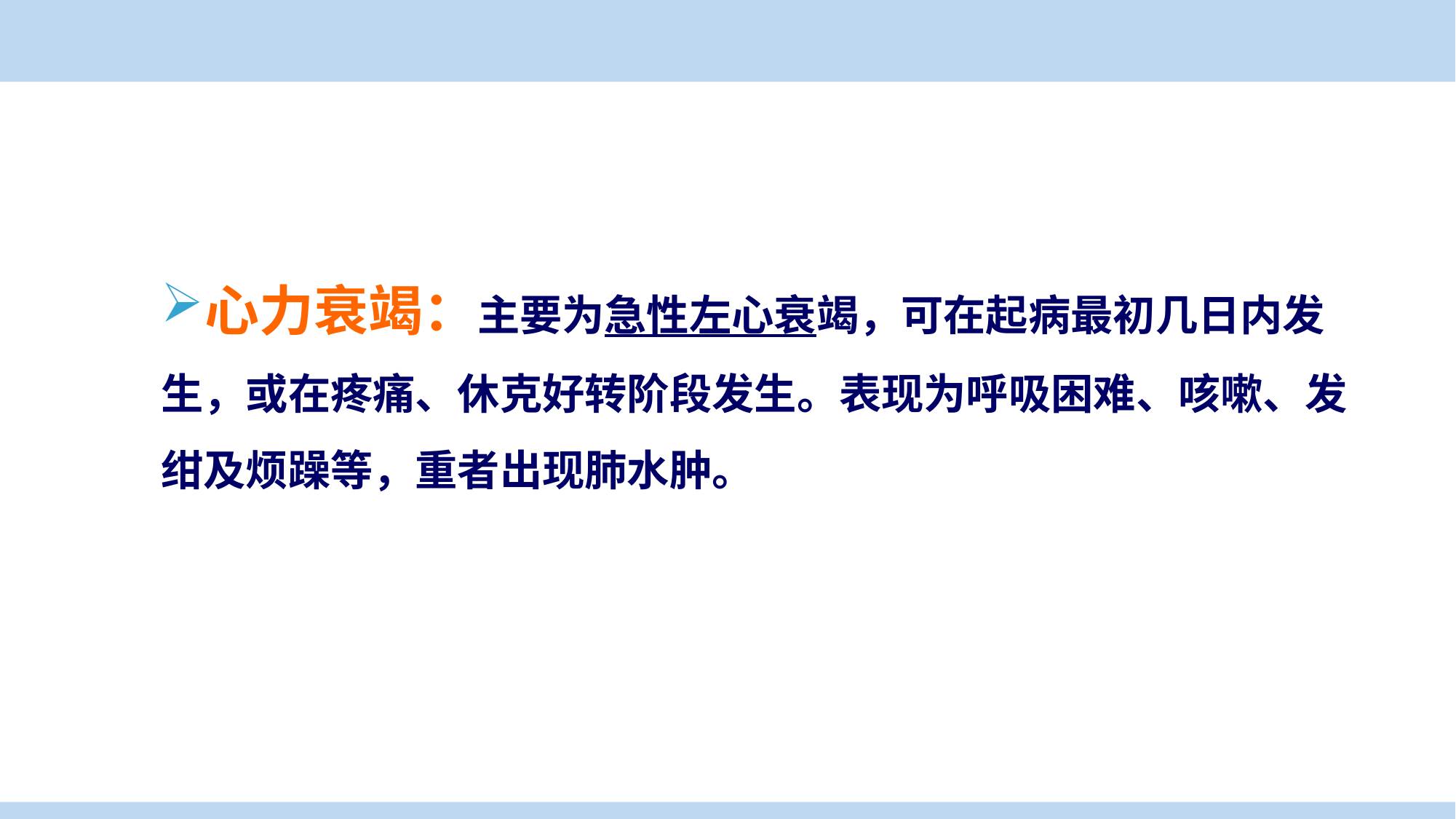

心力衰竭：主要为急性左心衰竭，可在起病最初几日内发生，或在疼痛、休克好转阶段发生。表现为呼吸困难、咳嗽、发绀及烦躁等，重者出现肺水肿。